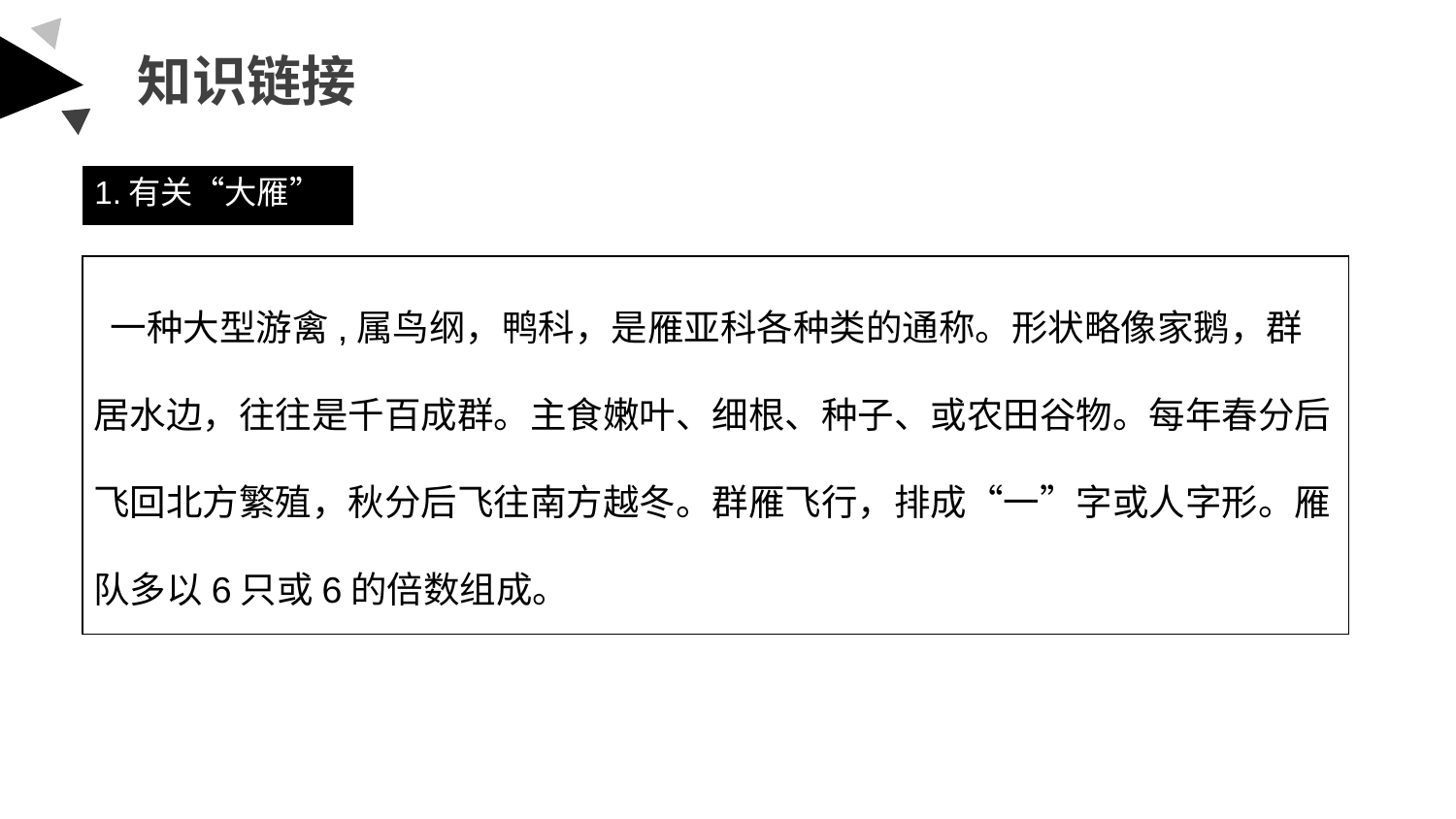

知识链接

1.有关“大雁”
 一种大型游禽,属鸟纲，鸭科，是雁亚科各种类的通称。形状略像家鹅，群居水边，往往是千百成群。主食嫩叶、细根、种子、或农田谷物。每年春分后飞回北方繁殖，秋分后飞往南方越冬。群雁飞行，排成“一”字或人字形。雁队多以6只或6的倍数组成。